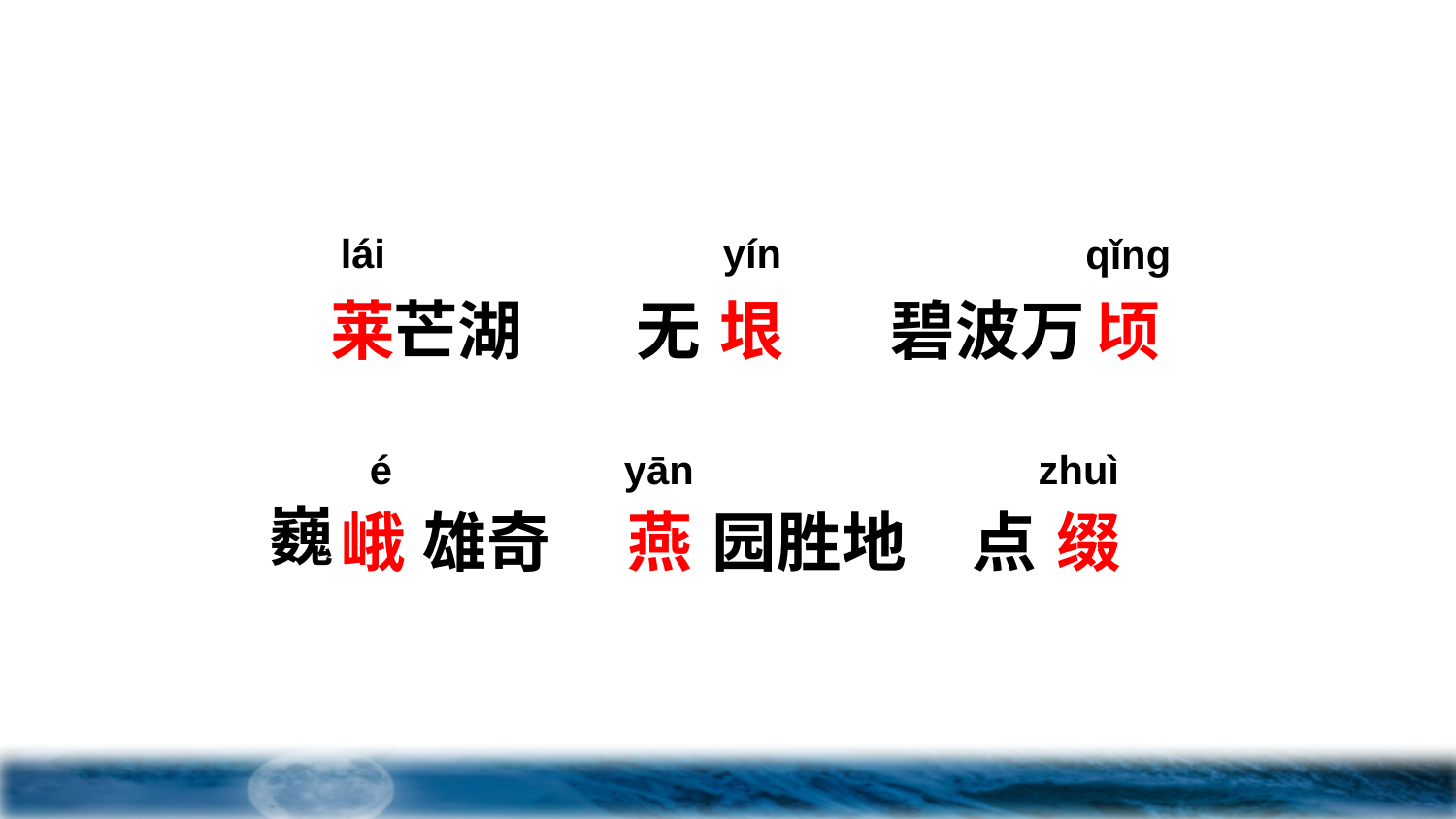

lái
yín
qǐng
莱
芒湖
无
垠
碧波万
顷
é
yān
zhuì
巍
峨
雄奇
燕
园胜地
点
缀